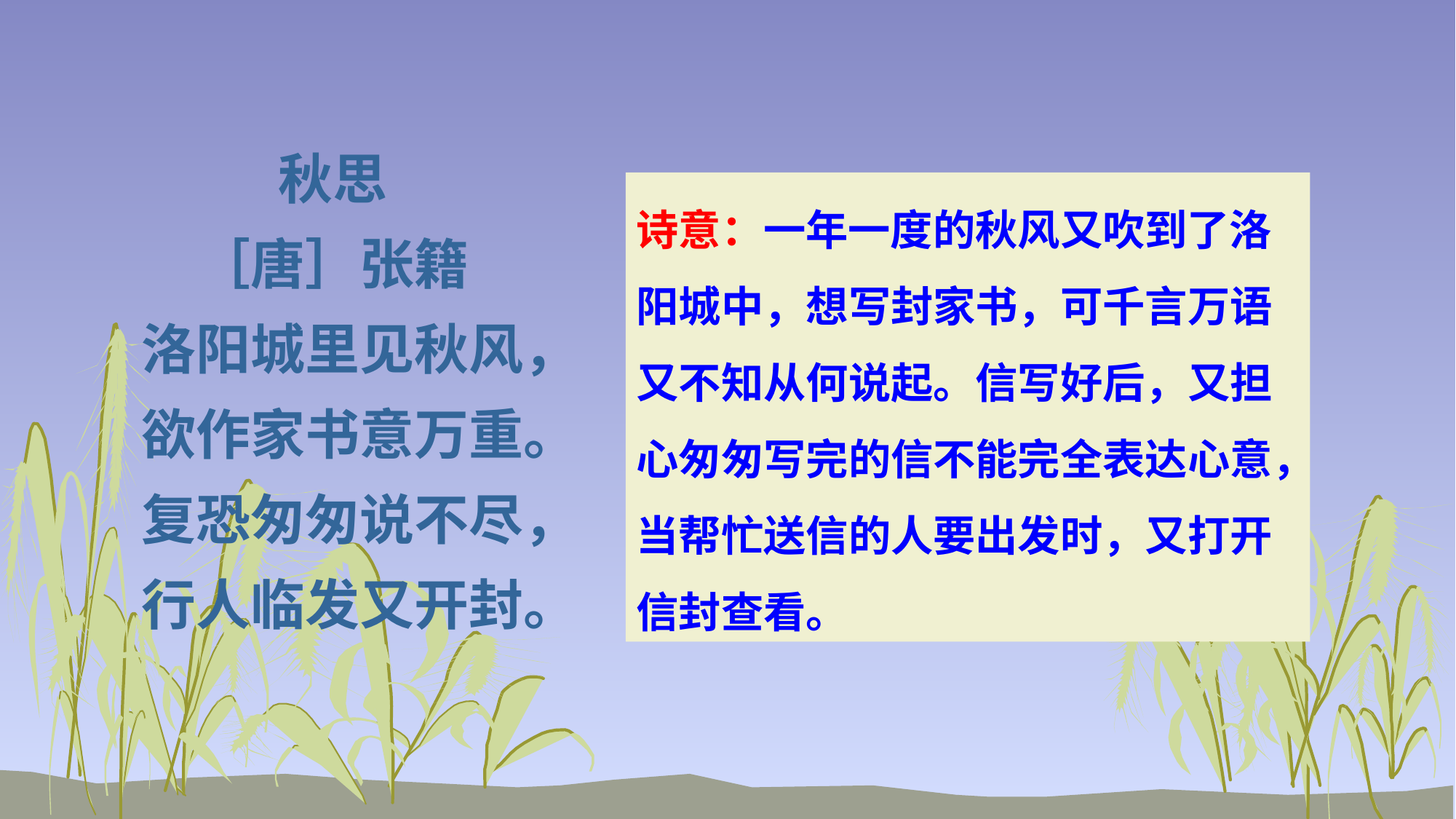

秋思
［唐］张籍
洛阳城里见秋风，
欲作家书意万重。
复恐匆匆说不尽，
行人临发又开封。
诗意：一年一度的秋风又吹到了洛阳城中，想写封家书，可千言万语又不知从何说起。信写好后，又担心匆匆写完的信不能完全表达心意，当帮忙送信的人要出发时，又打开信封查看。